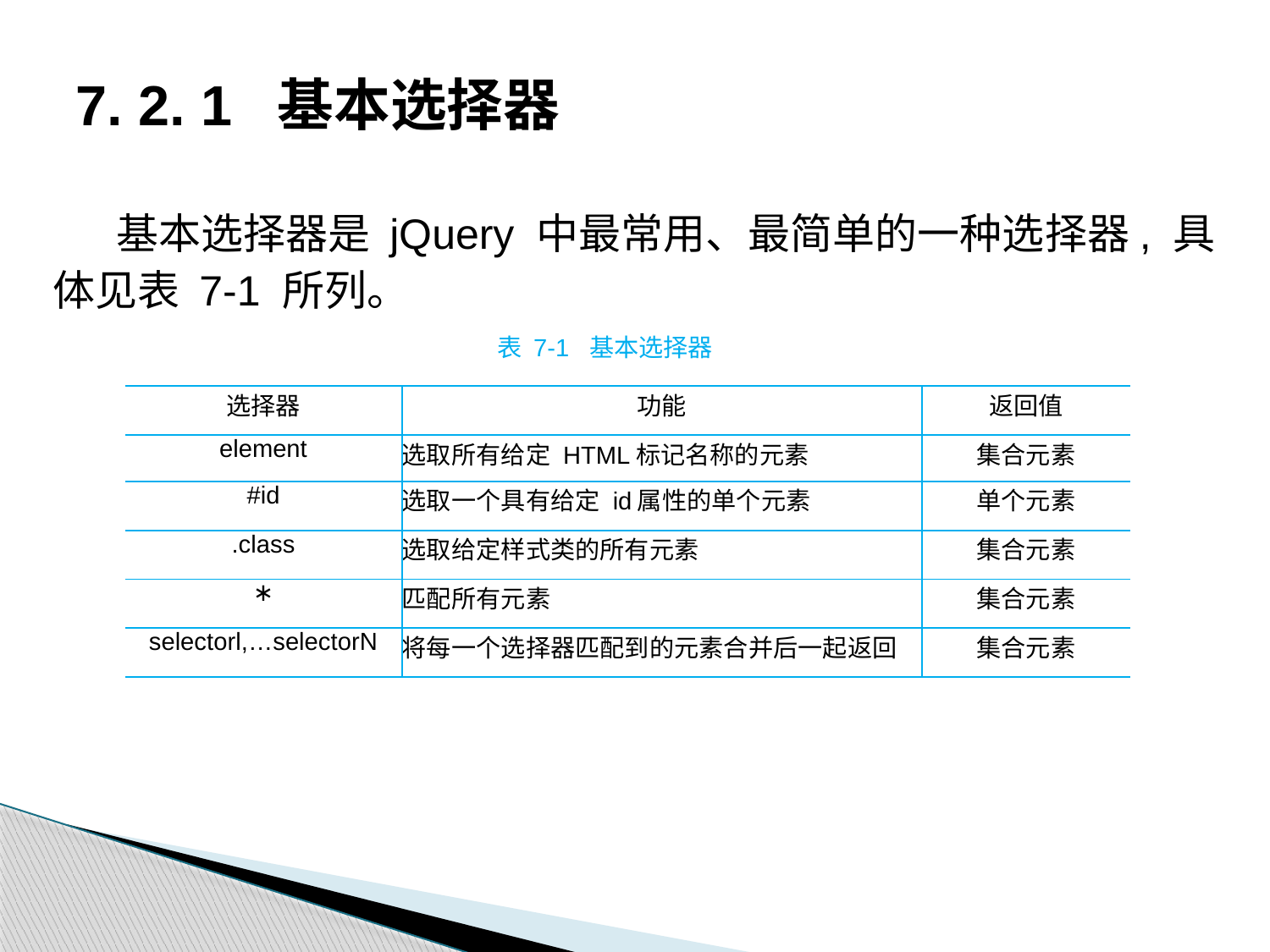

# 7. 2. 1  基本选择器
基本选择器是 jQuery 中最常用、最简单的一种选择器, 具体见表 7-1 所列。

表 7-1  基本选择器
| 选择器 | 功能 | 返回值 |
| --- | --- | --- |
| element | 选取所有给定 HTML标记名称的元素 | 集合元素 |
| #id | 选取一个具有给定 id属性的单个元素 | 单个元素 |
| .class | 选取给定样式类的所有元素 | 集合元素 |
| ∗ | 匹配所有元素 | 集合元素 |
| selectorl,…selectorN | 将每一个选择器匹配到的元素合并后一起返回 | 集合元素 |